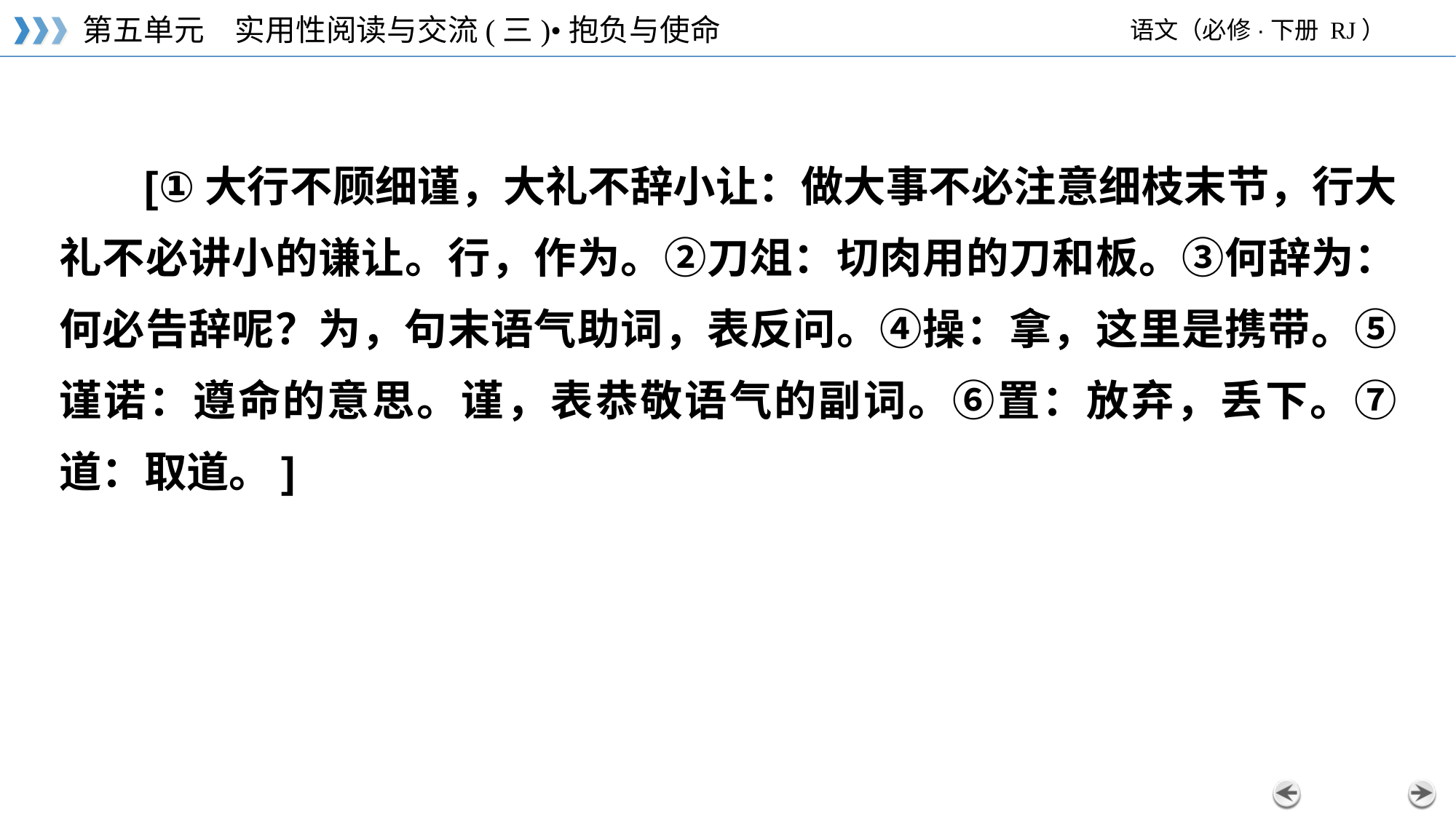

[①大行不顾细谨，大礼不辞小让：做大事不必注意细枝末节，行大礼不必讲小的谦让。行，作为。②刀俎：切肉用的刀和板。③何辞为：何必告辞呢？为，句末语气助词，表反问。④操：拿，这里是携带。⑤谨诺：遵命的意思。谨，表恭敬语气的副词。⑥置：放弃，丢下。⑦道：取道。]